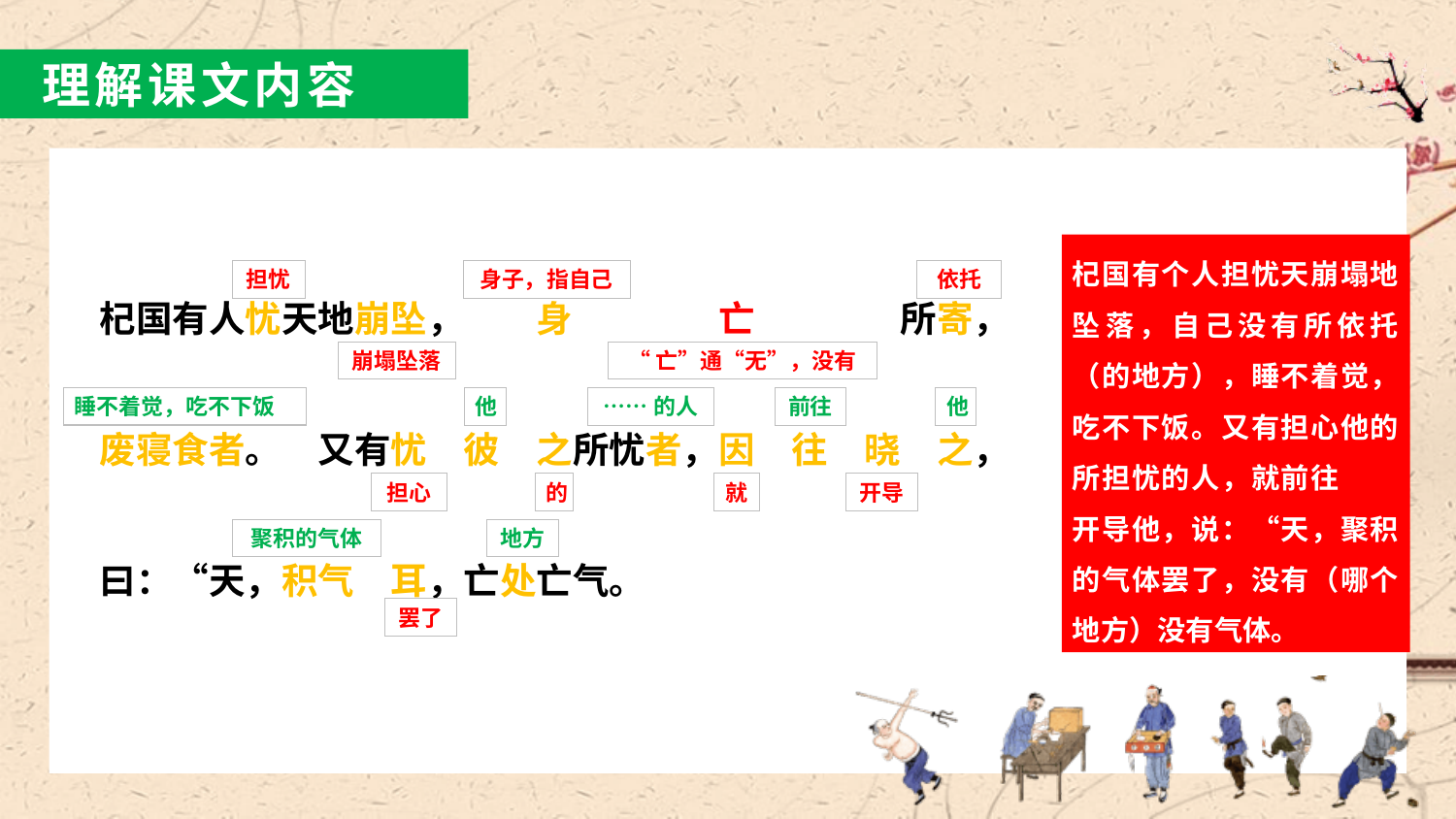

理解课文内容
杞国有个人担忧天崩塌地坠落，自己没有所依托（的地方），睡不着觉，吃不下饭。又有担心他的所担忧的人，就前往　　开导他，说：“天，聚积的气体罢了，没有（哪个地方）没有气体。
担忧
身子，指自己
依托
杞国有人忧天地崩坠，　　身　　　　亡　　　　所寄，

废寝食者。　又有忧　彼　之所忧者，因　往　晓　之，

曰：“天，积气　耳，亡处亡气。
崩塌坠落
“亡”通“无”，没有
睡不着觉，吃不下饭
他
……的人
前往
他
担心
的
就
开导
聚积的气体
地方
罢了